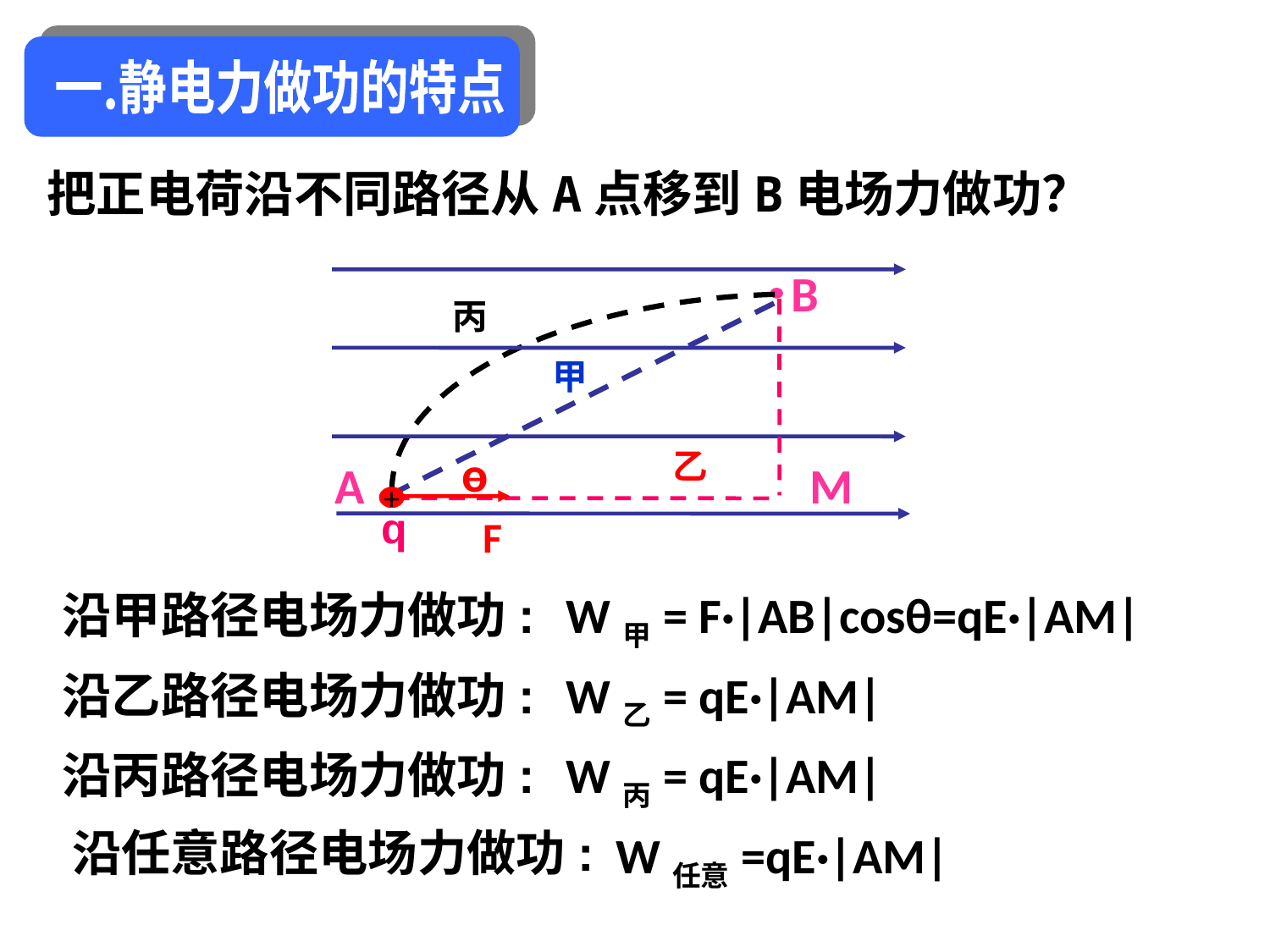

一.静电力做功的特点
把正电荷沿不同路径从A点移到B电场力做功？
B

丙

甲
ө

乙
A
M
+
q

F

沿甲路径电场力做功:
   W甲= F·|AB|cosθ=qE·|AM|
沿乙路径电场力做功:
   W乙= qE·|AM|
沿丙路径电场力做功:
   W丙= qE·|AM|
沿任意路径电场力做功:
   W任意=qE·|AM|